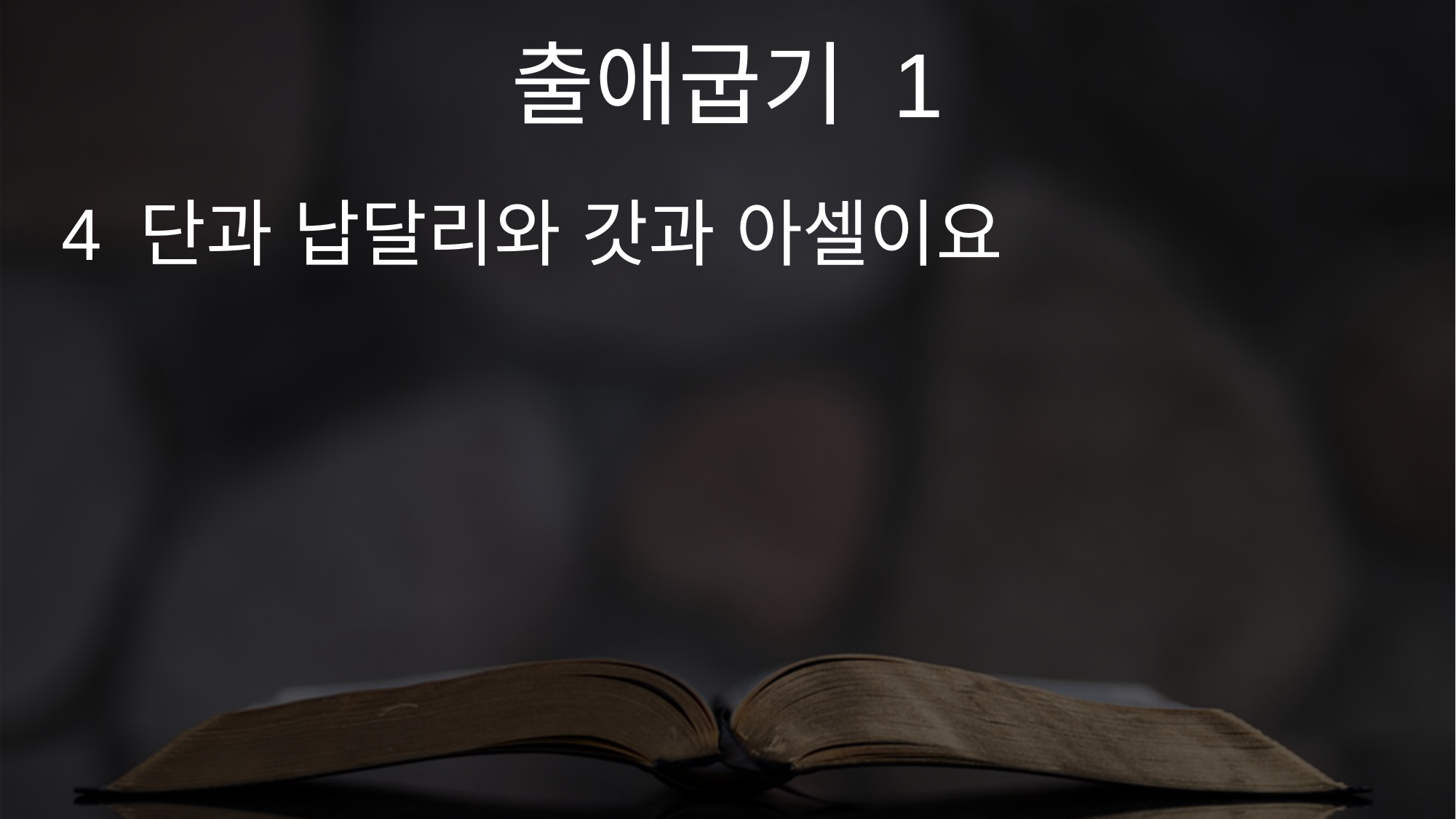

출애굽기 1
4 단과 납달리와 갓과 아셀이요